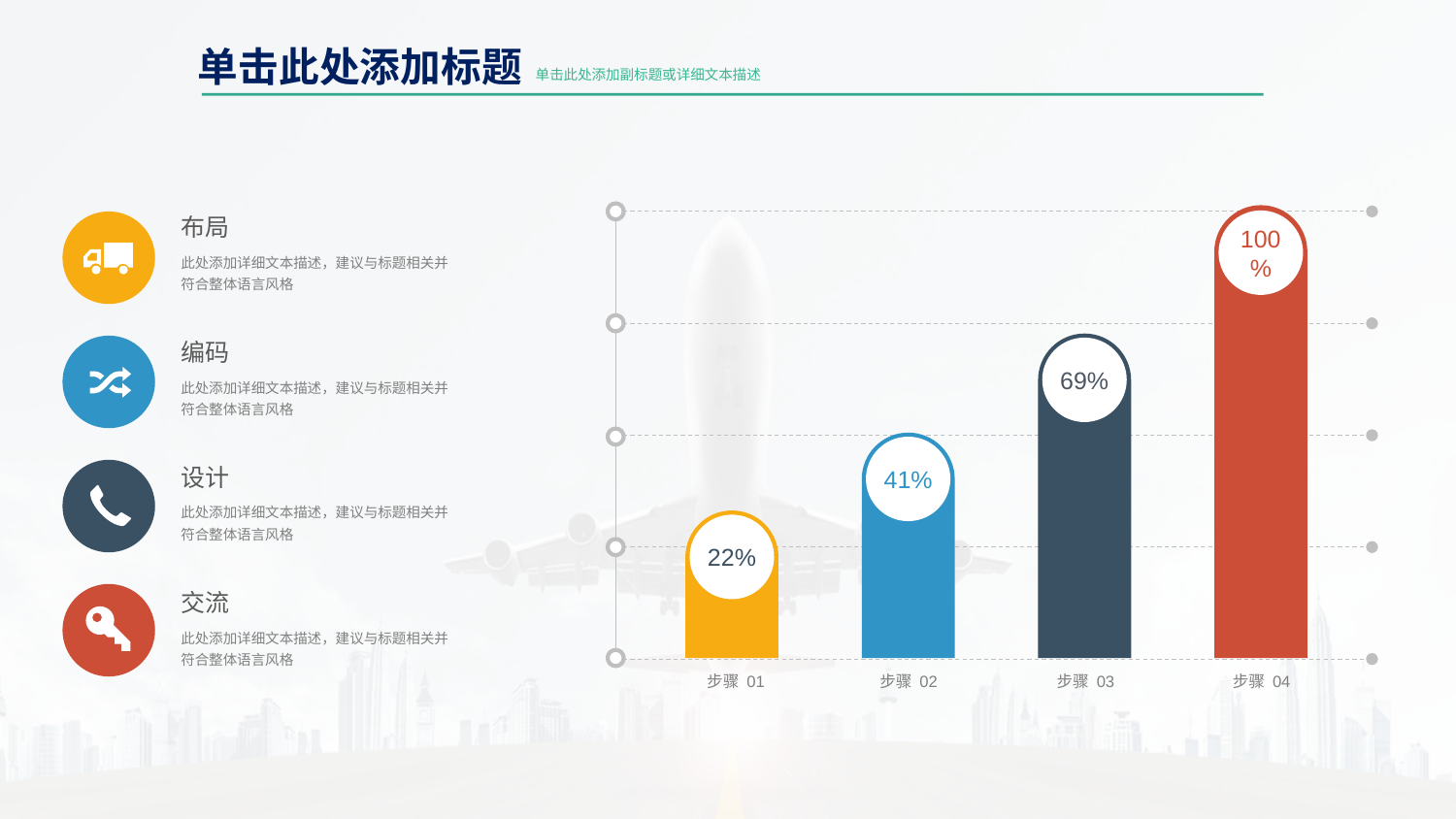

单击此处添加标题
单击此处添加副标题或详细文本描述

100%
布局
此处添加详细文本描述，建议与标题相关并符合整体语言风格

69%
编码
此处添加详细文本描述，建议与标题相关并符合整体语言风格

41%

设计
此处添加详细文本描述，建议与标题相关并符合整体语言风格

22%

交流
此处添加详细文本描述，建议与标题相关并符合整体语言风格

步骤 01
步骤 02
步骤 03
步骤 04